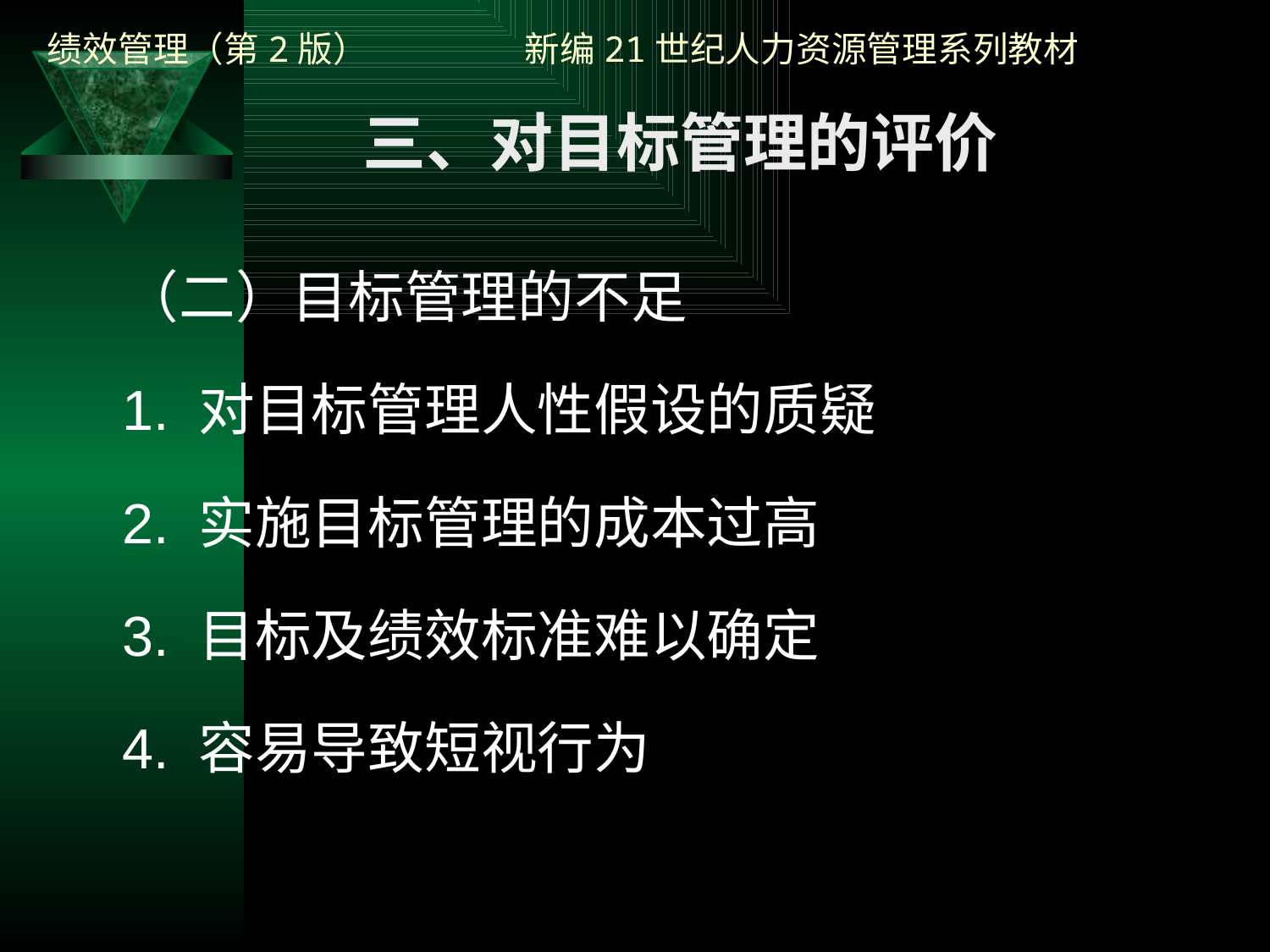

三、对目标管理的评价
（二）目标管理的不足
1. 对目标管理人性假设的质疑
2. 实施目标管理的成本过高
3. 目标及绩效标准难以确定
4. 容易导致短视行为